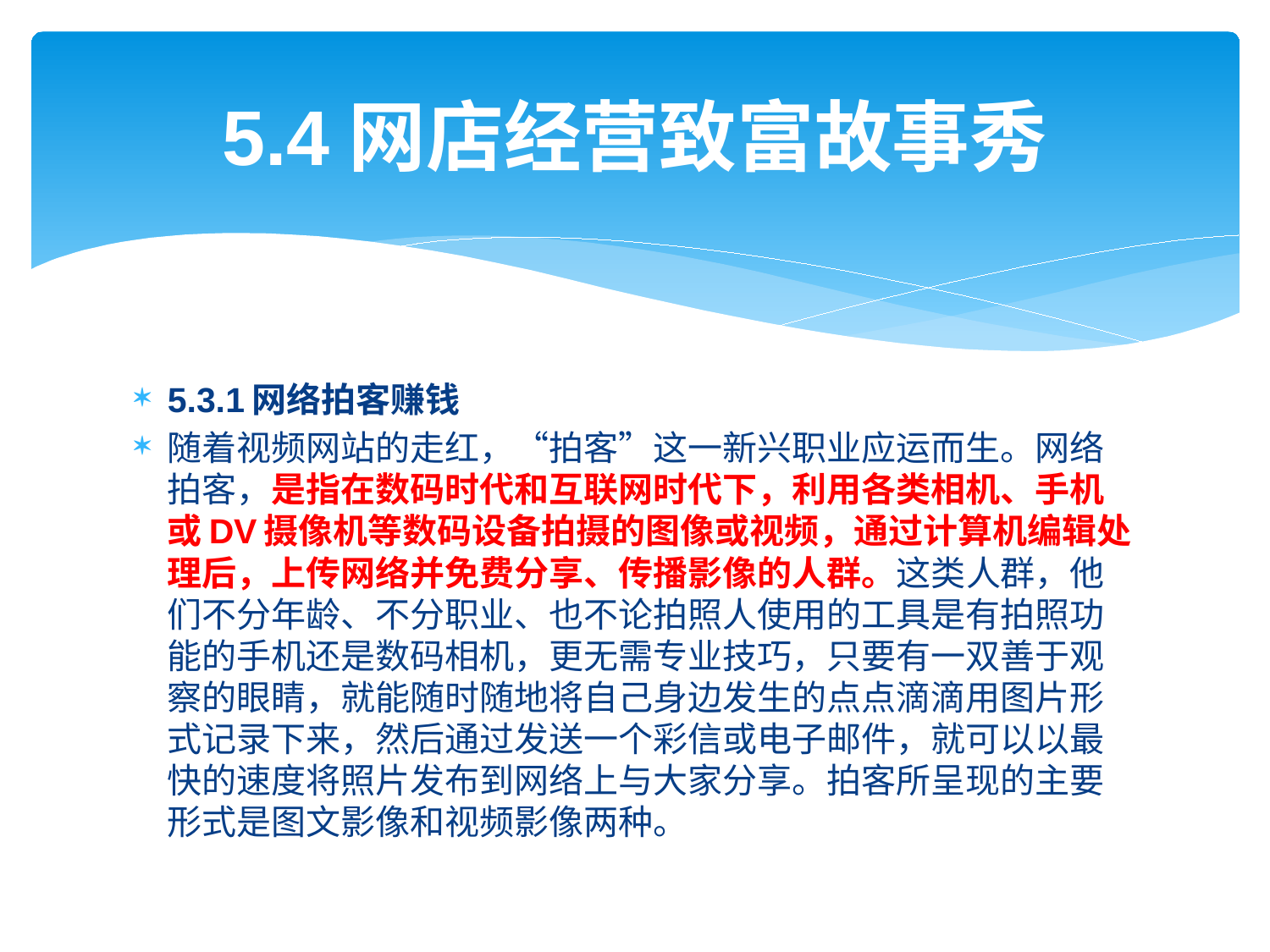

# 5.4网店经营致富故事秀
5.3.1网络拍客赚钱
随着视频网站的走红，“拍客”这一新兴职业应运而生。网络拍客，是指在数码时代和互联网时代下，利用各类相机、手机或DV摄像机等数码设备拍摄的图像或视频，通过计算机编辑处理后，上传网络并免费分享、传播影像的人群。这类人群，他们不分年龄、不分职业、也不论拍照人使用的工具是有拍照功能的手机还是数码相机，更无需专业技巧，只要有一双善于观察的眼睛，就能随时随地将自己身边发生的点点滴滴用图片形式记录下来，然后通过发送一个彩信或电子邮件，就可以以最快的速度将照片发布到网络上与大家分享。拍客所呈现的主要形式是图文影像和视频影像两种。